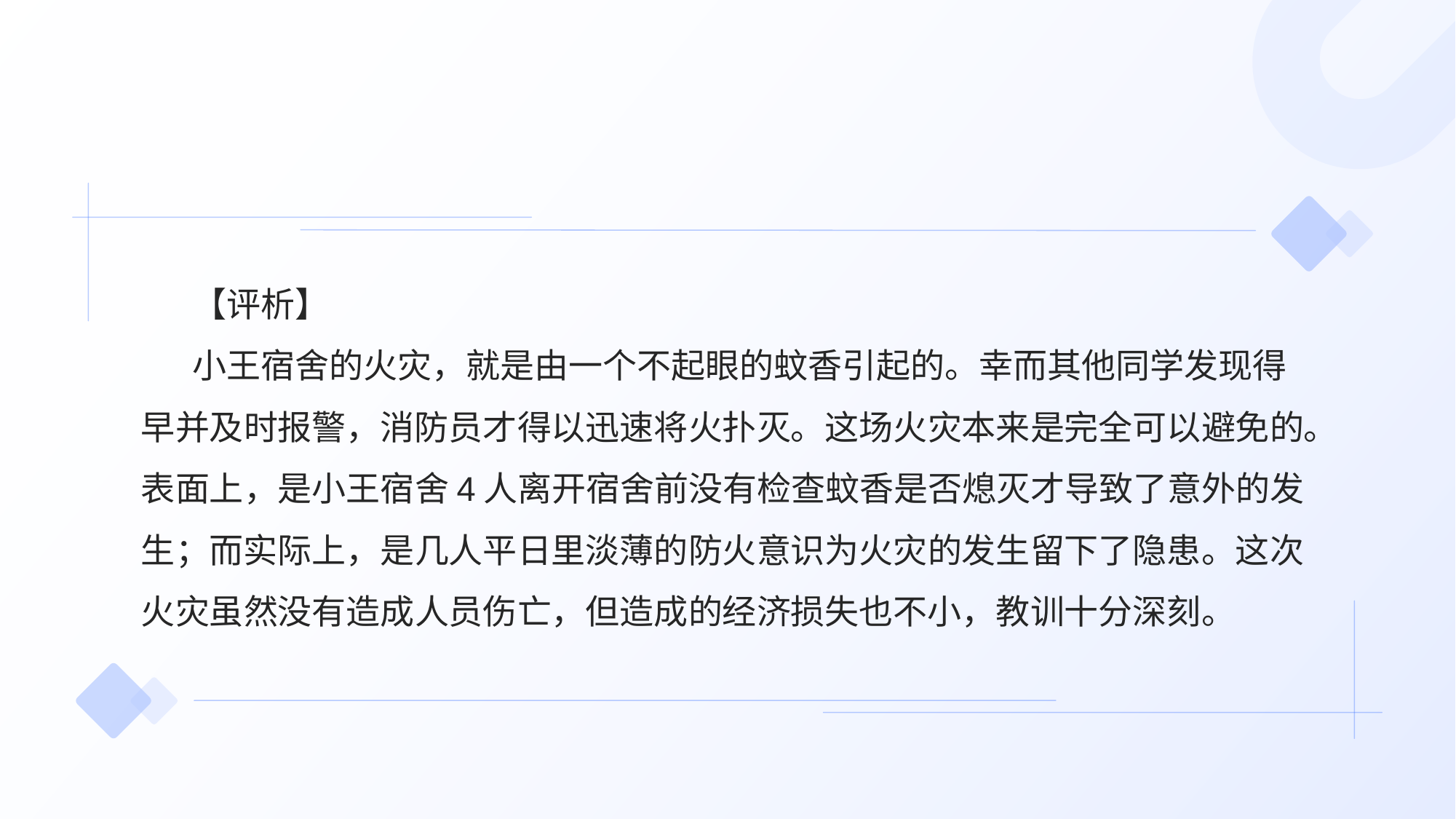

【评析】
小王宿舍的火灾，就是由一个不起眼的蚊香引起的。幸而其他同学发现得早并及时报警，消防员才得以迅速将火扑灭。这场火灾本来是完全可以避免的。表面上，是小王宿舍4人离开宿舍前没有检查蚊香是否熄灭才导致了意外的发生；而实际上，是几人平日里淡薄的防火意识为火灾的发生留下了隐患。这次火灾虽然没有造成人员伤亡，但造成的经济损失也不小，教训十分深刻。